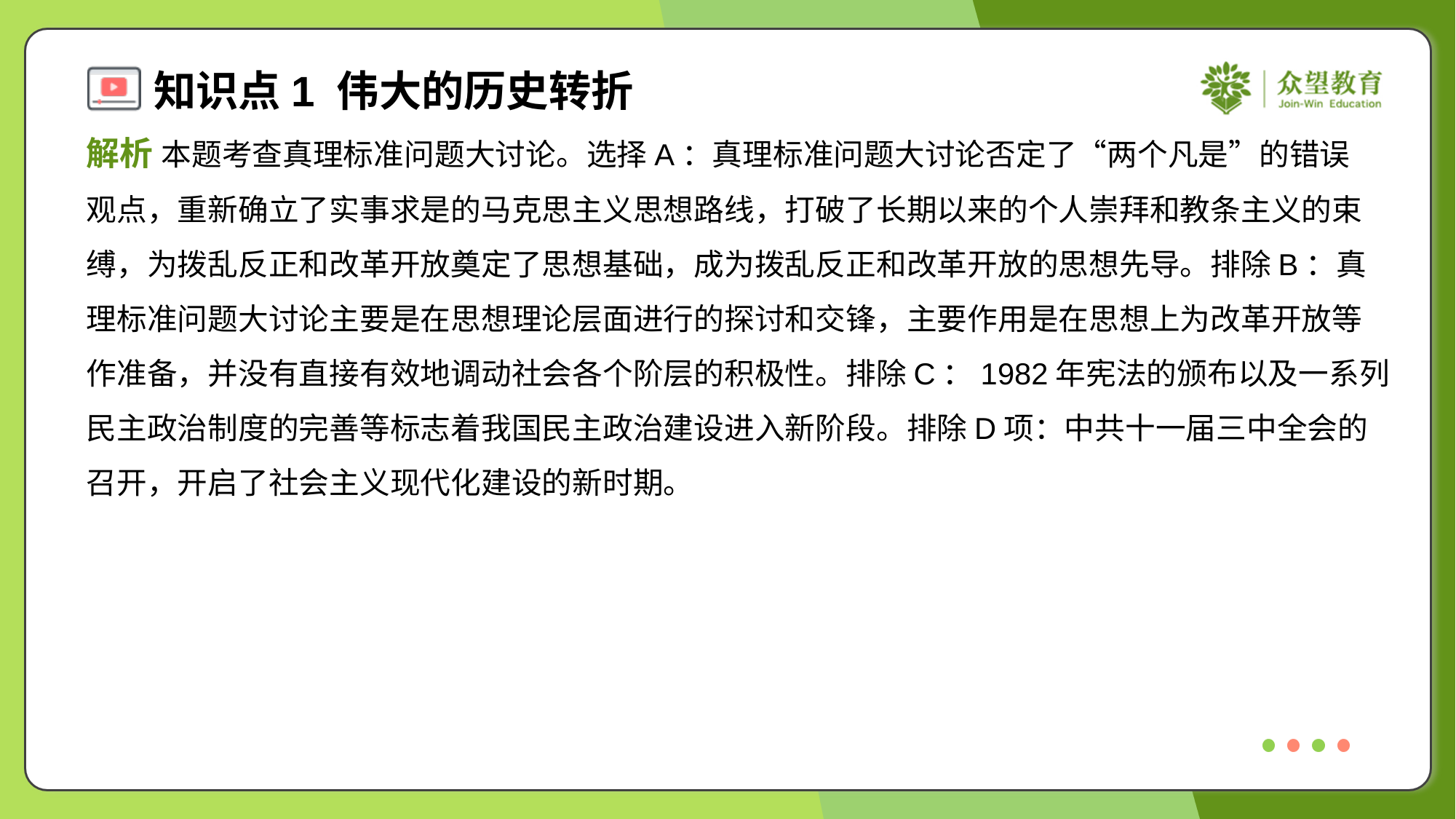

解析 本题考查真理标准问题大讨论。选择A：真理标准问题大讨论否定了“两个凡是”的错误
观点，重新确立了实事求是的马克思主义思想路线，打破了长期以来的个人崇拜和教条主义的束
缚，为拨乱反正和改革开放奠定了思想基础，成为拨乱反正和改革开放的思想先导。排除B：真
理标准问题大讨论主要是在思想理论层面进行的探讨和交锋，主要作用是在思想上为改革开放等
作准备，并没有直接有效地调动社会各个阶层的积极性。排除C：1982年宪法的颁布以及一系列
民主政治制度的完善等标志着我国民主政治建设进入新阶段。排除D项：中共十一届三中全会的
召开，开启了社会主义现代化建设的新时期。